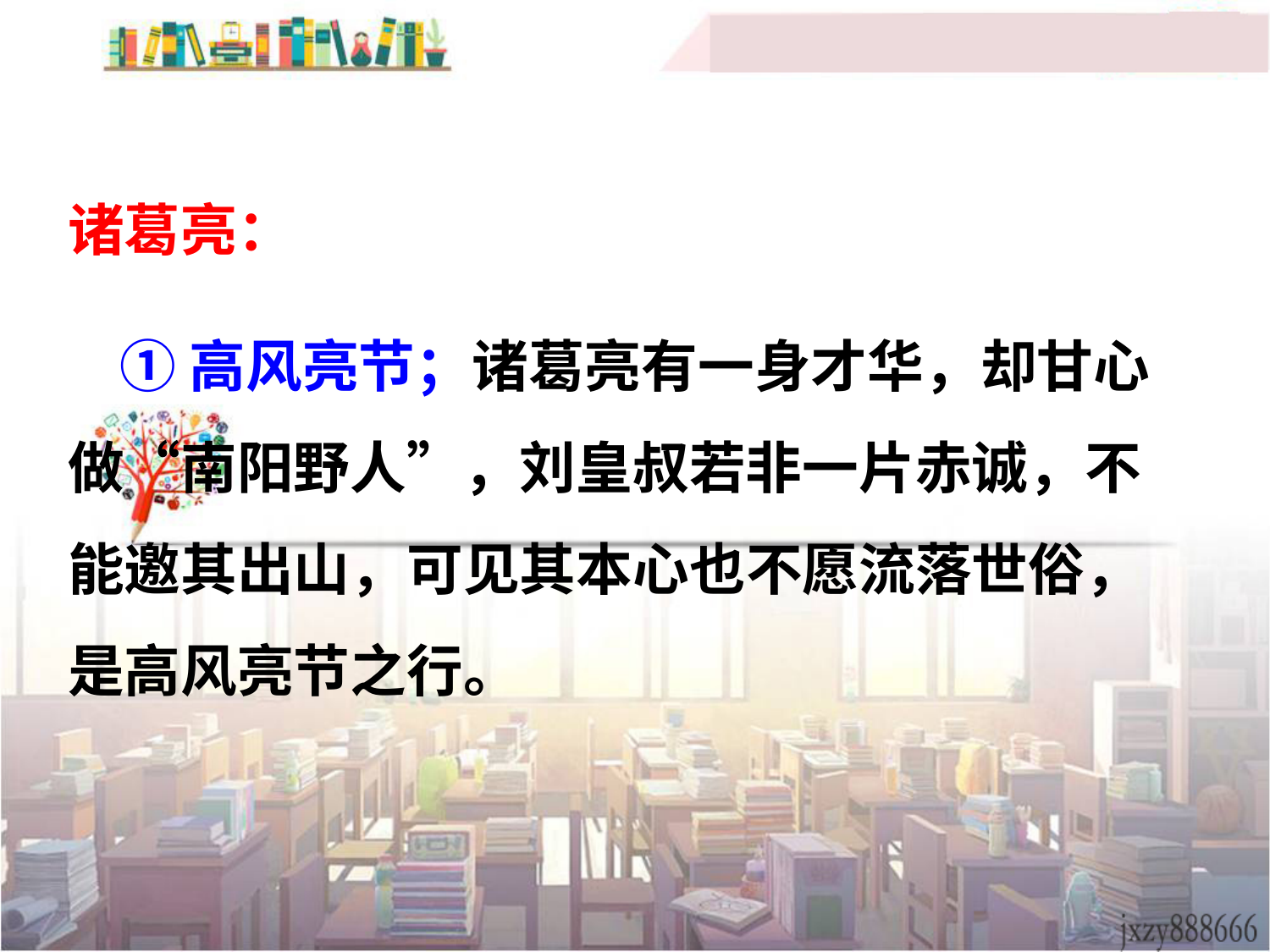

诸葛亮：
    ①高风亮节；诸葛亮有一身才华，却甘心做“南阳野人”，刘皇叔若非一片赤诚，不能邀其出山，可见其本心也不愿流落世俗，是高风亮节之行。